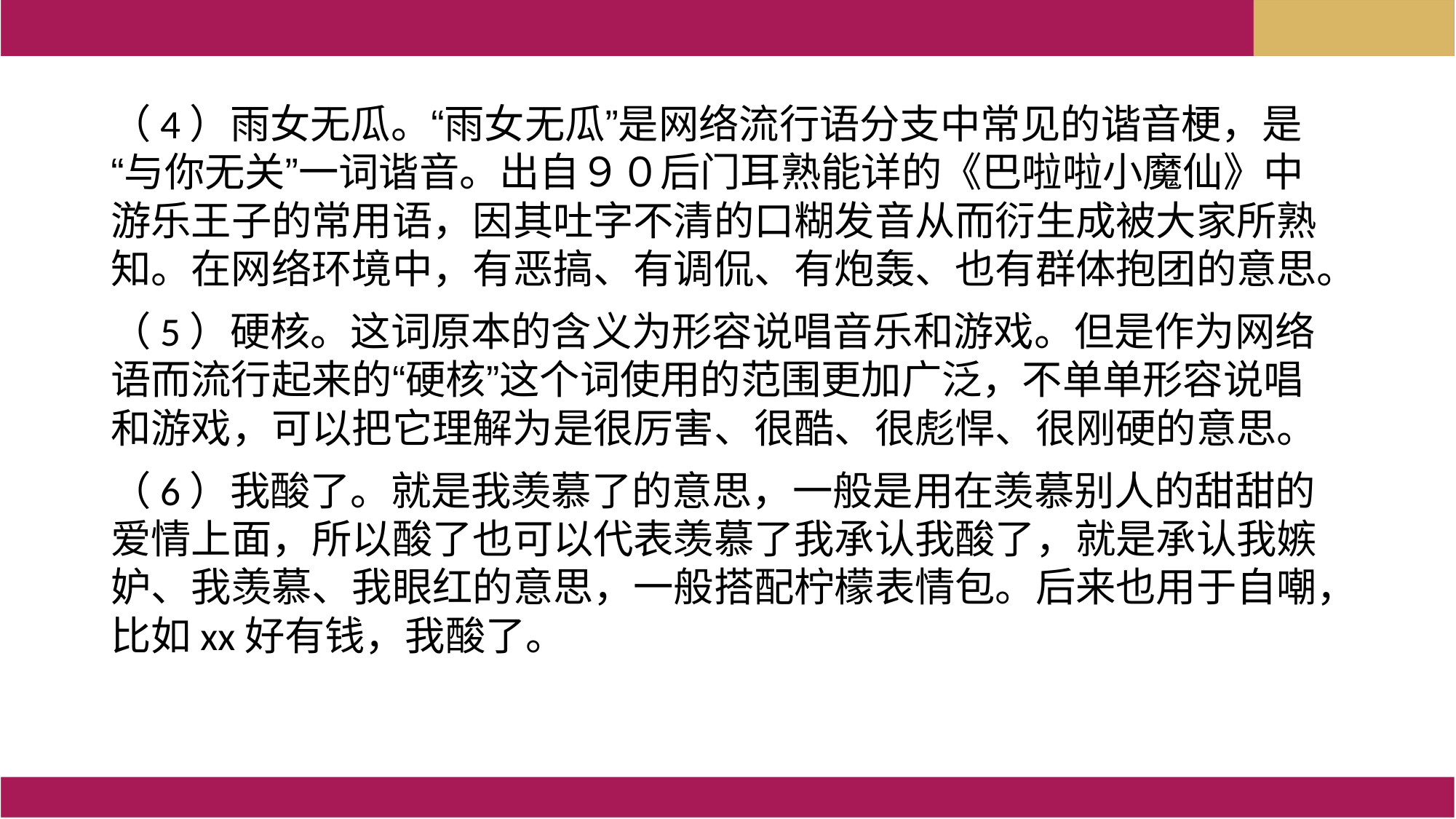

（4）雨女无瓜。“雨女无瓜”是网络流行语分支中常见的谐音梗，是“与你无关”一词谐音。出自９０后门耳熟能详的《巴啦啦小魔仙》中游乐王子的常用语，因其吐字不清的口糊发音从而衍生成被大家所熟知。在网络环境中，有恶搞、有调侃、有炮轰、也有群体抱团的意思。
（5）硬核。这词原本的含义为形容说唱音乐和游戏。但是作为网络语而流行起来的“硬核”这个词使用的范围更加广泛，不单单形容说唱和游戏，可以把它理解为是很厉害、很酷、很彪悍、很刚硬的意思。
（6）我酸了。就是我羡慕了的意思，一般是用在羡慕别人的甜甜的爱情上面，所以酸了也可以代表羡慕了我承认我酸了，就是承认我嫉妒、我羡慕、我眼红的意思，一般搭配柠檬表情包。后来也用于自嘲，比如xx好有钱，我酸了。